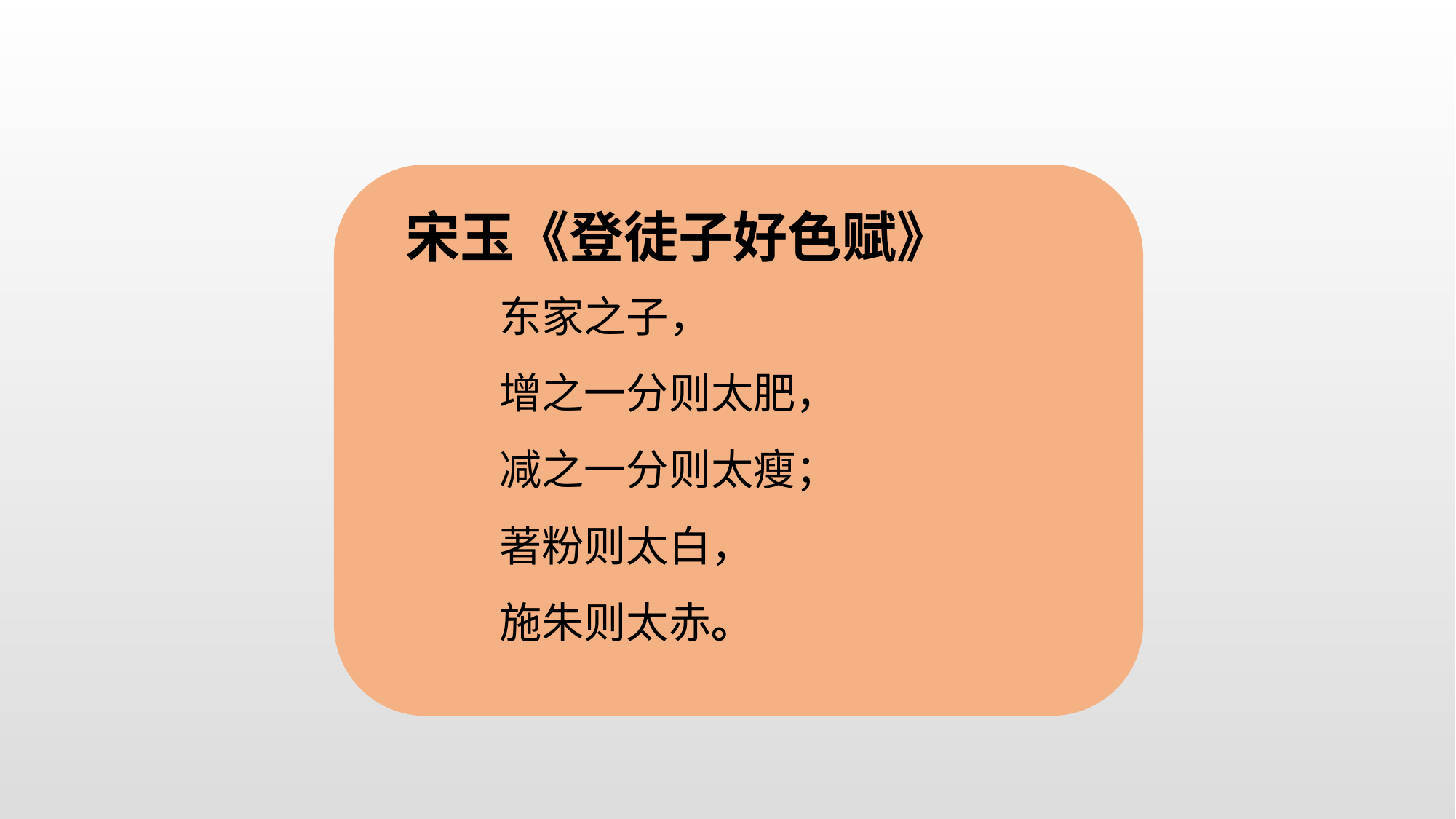

宋玉《登徒子好色赋》
东家之子，
增之一分则太肥，
减之一分则太瘦；
著粉则太白，
施朱则太赤。